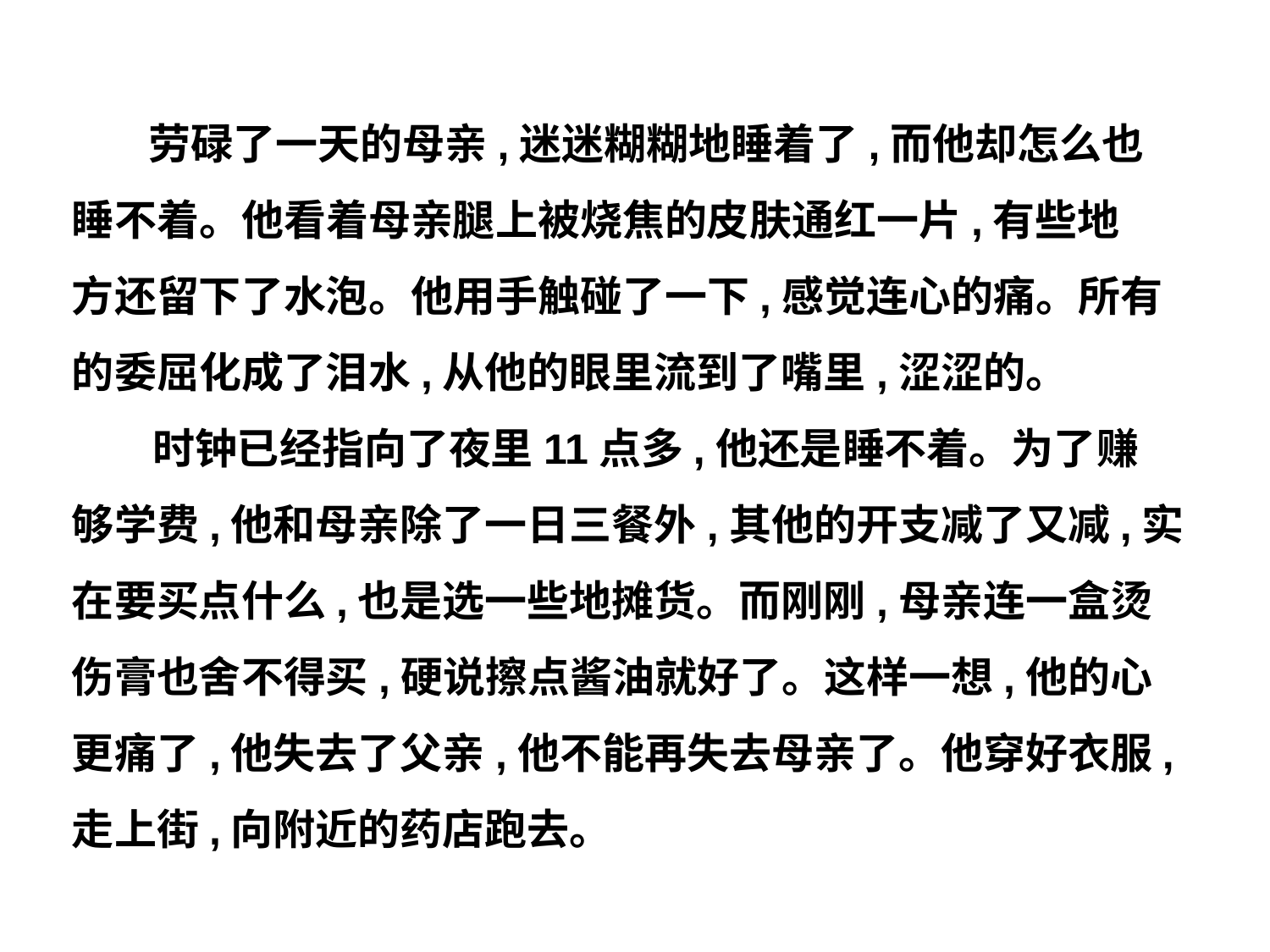

劳碌了一天的母亲,迷迷糊糊地睡着了,而他却怎么也
睡不着。他看着母亲腿上被烧焦的皮肤通红一片,有些地
方还留下了水泡。他用手触碰了一下,感觉连心的痛。所有
的委屈化成了泪水,从他的眼里流到了嘴里,涩涩的。
　    时钟已经指向了夜里11点多,他还是睡不着。为了赚
够学费,他和母亲除了一日三餐外,其他的开支减了又减,实
在要买点什么,也是选一些地摊货。而刚刚,母亲连一盒烫
伤膏也舍不得买,硬说擦点酱油就好了。这样一想,他的心
更痛了,他失去了父亲,他不能再失去母亲了。他穿好衣服,
走上街,向附近的药店跑去。